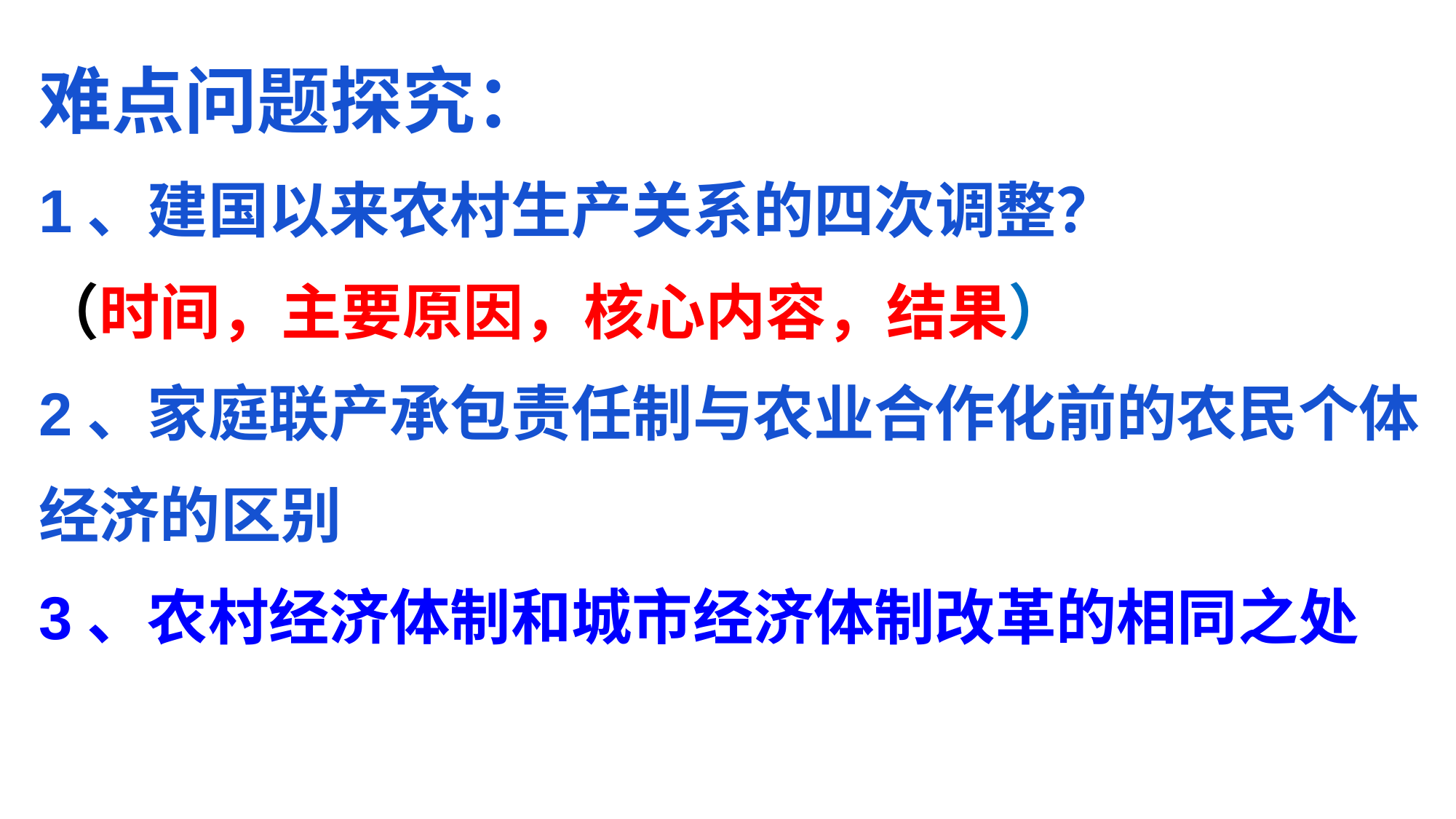

难点问题探究：
1、建国以来农村生产关系的四次调整？
（时间，主要原因，核心内容，结果）
2、家庭联产承包责任制与农业合作化前的农民个体经济的区别
3、农村经济体制和城市经济体制改革的相同之处